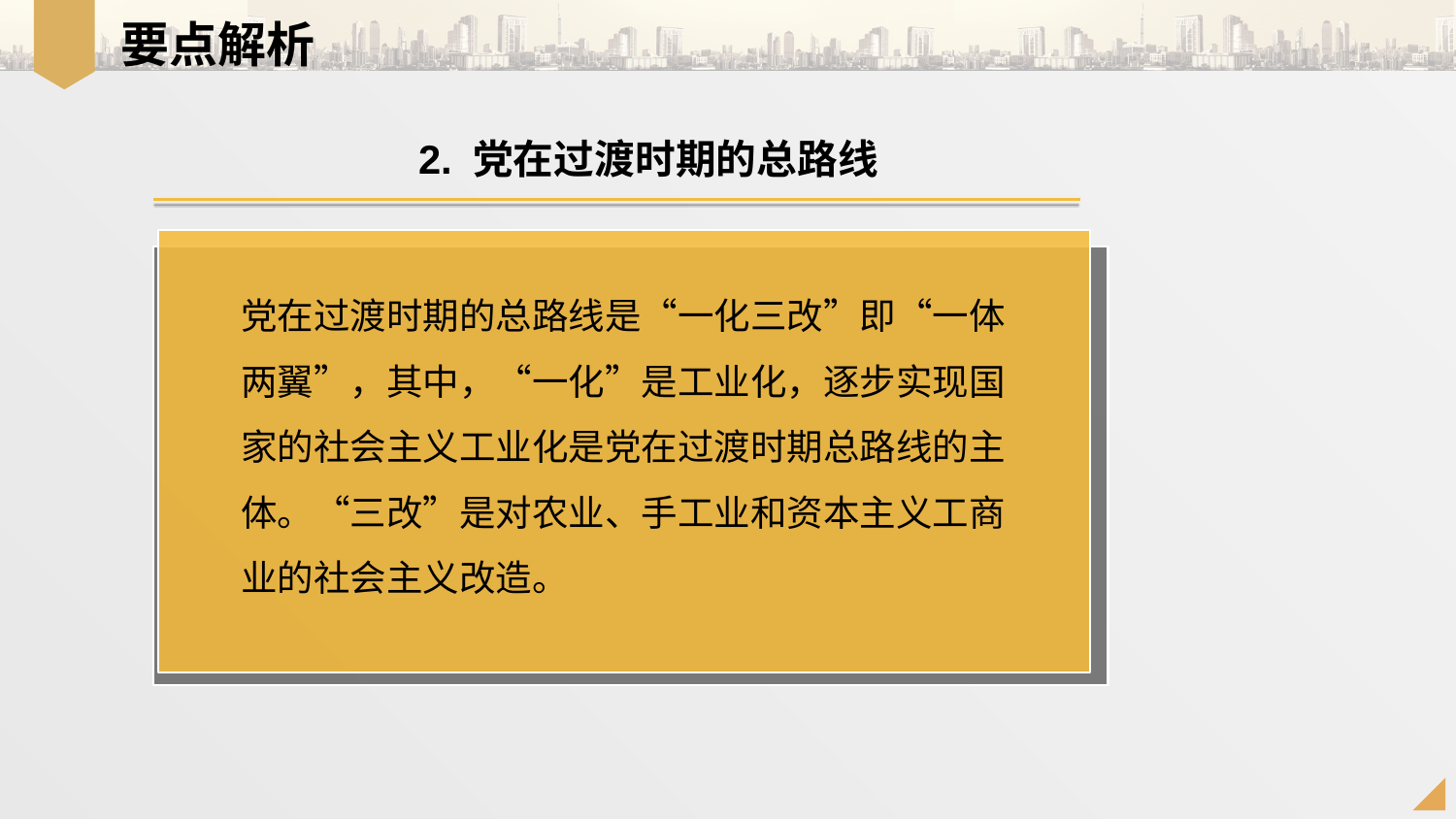

要点解析
2. 党在过渡时期的总路线

党在过渡时期的总路线是“一化三改”即“一体两翼”，其中，“一化”是工业化，逐步实现国家的社会主义工业化是党在过渡时期总路线的主体。“三改”是对农业、手工业和资本主义工商业的社会主义改造。